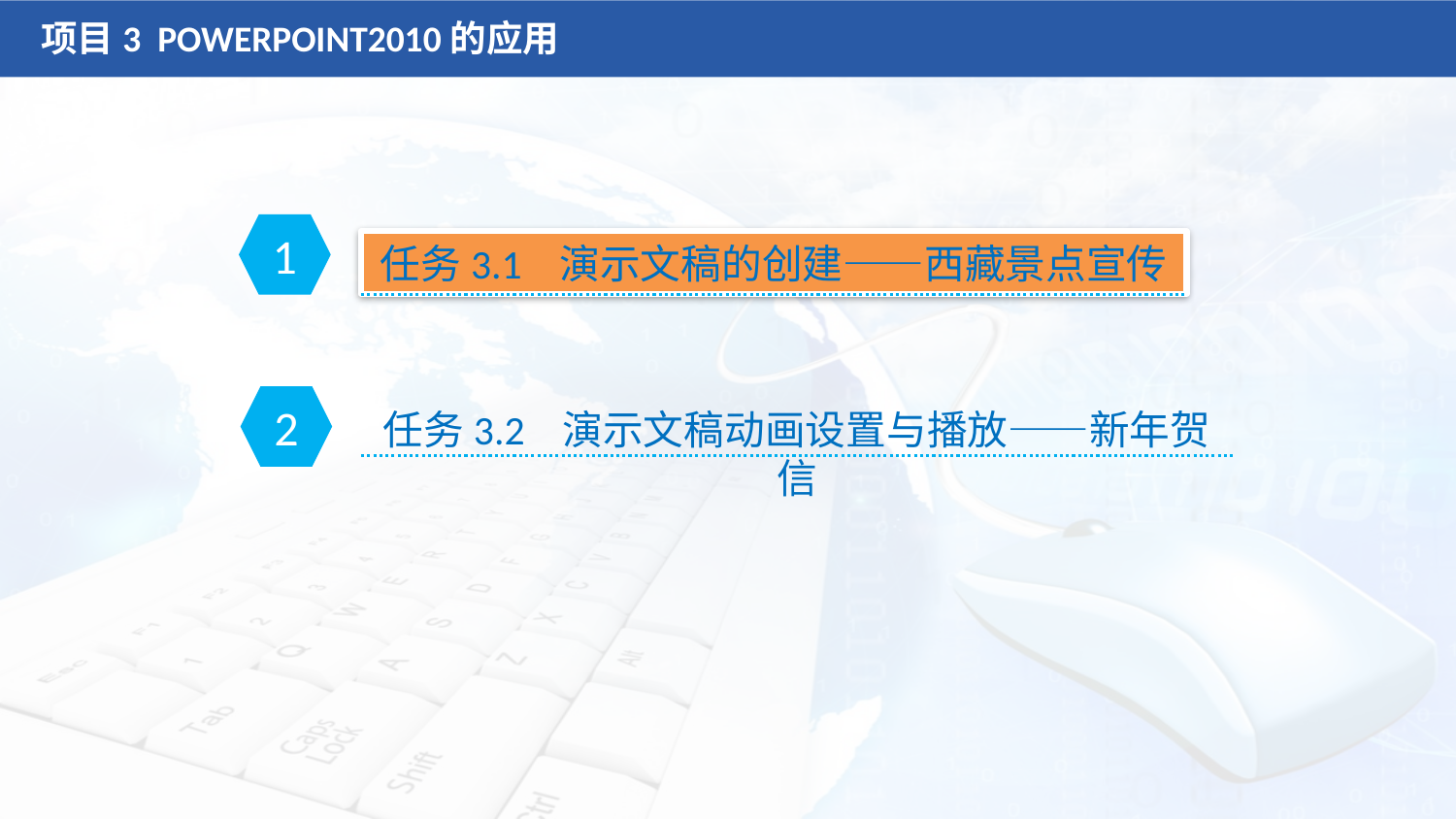

项目3  POWERPOINT2010的应用
1
任务3.1   演示文稿的创建——西藏景点宣传
2
任务3.2   演示文稿动画设置与播放——新年贺信